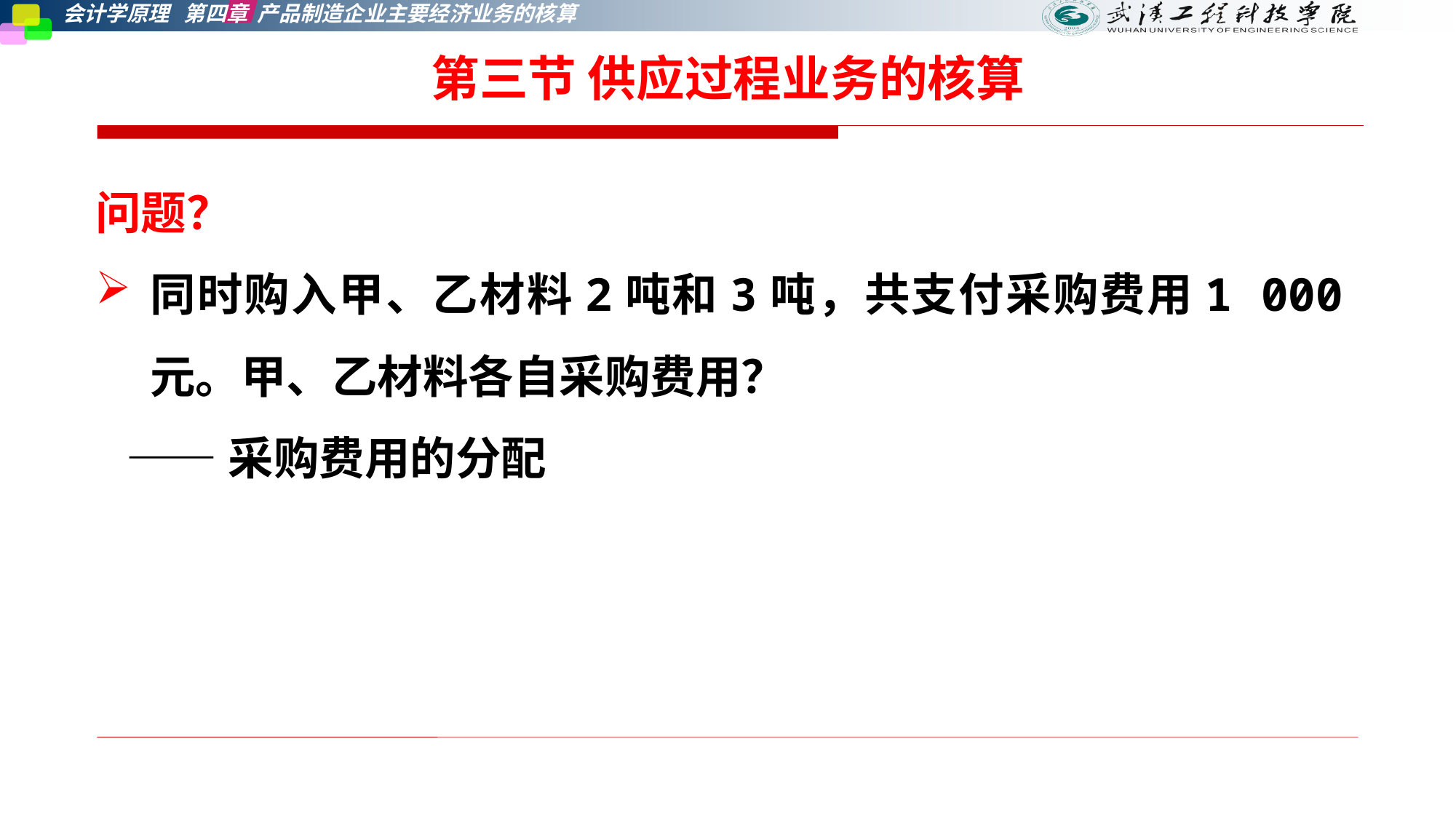

第三节 供应过程业务的核算
问题？
同时购入甲、乙材料2吨和3吨，共支付采购费用1 000元。甲、乙材料各自采购费用？
   ——采购费用的分配